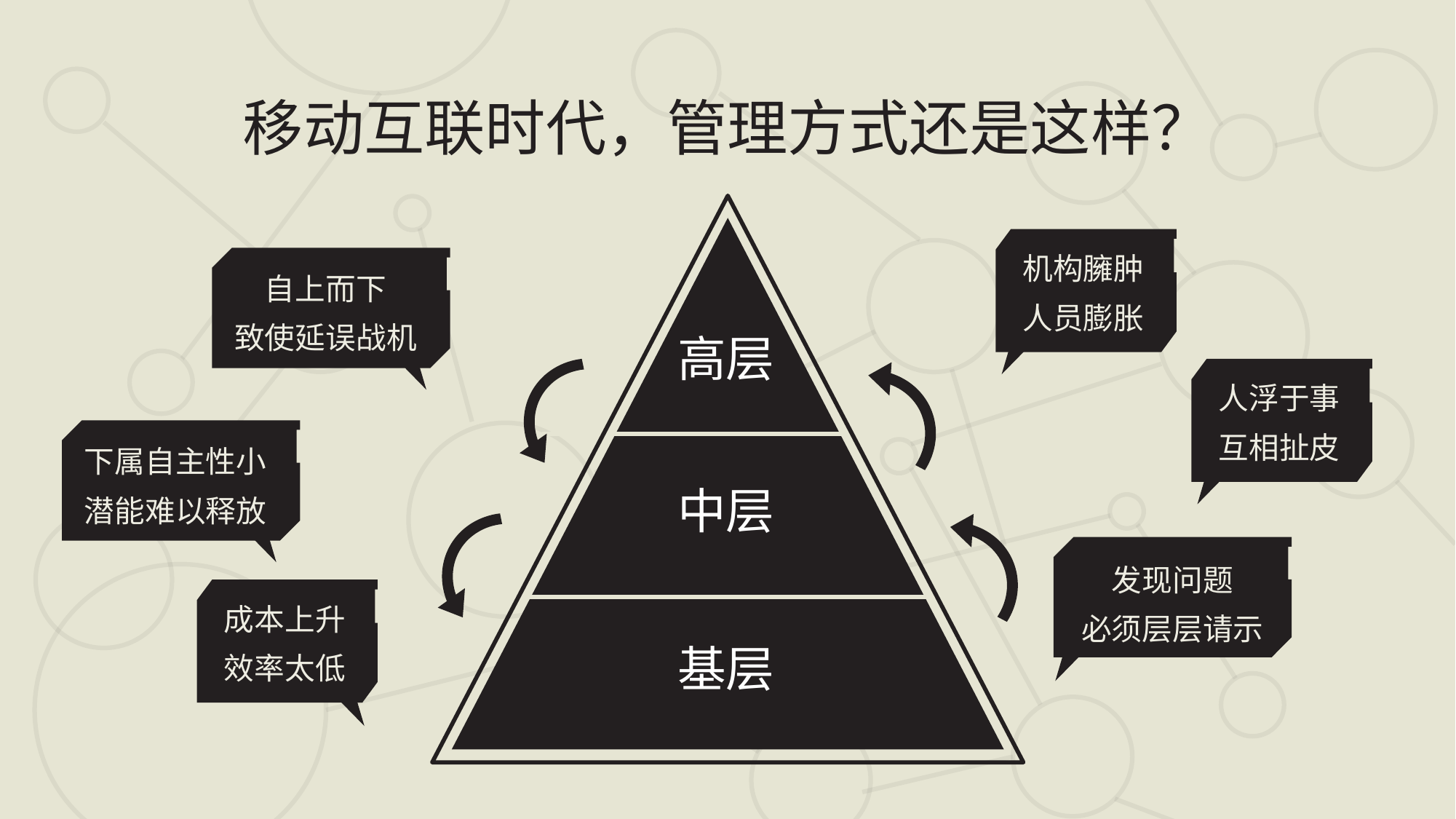

移动互联时代，管理方式还是这样？

高层
中层
基层

机构臃肿
人员膨胀

自上而下
致使延误战机

人浮于事
互相扯皮

下属自主性小
潜能难以释放

发现问题
必须层层请示

成本上升
效率太低

音无限乐动
人